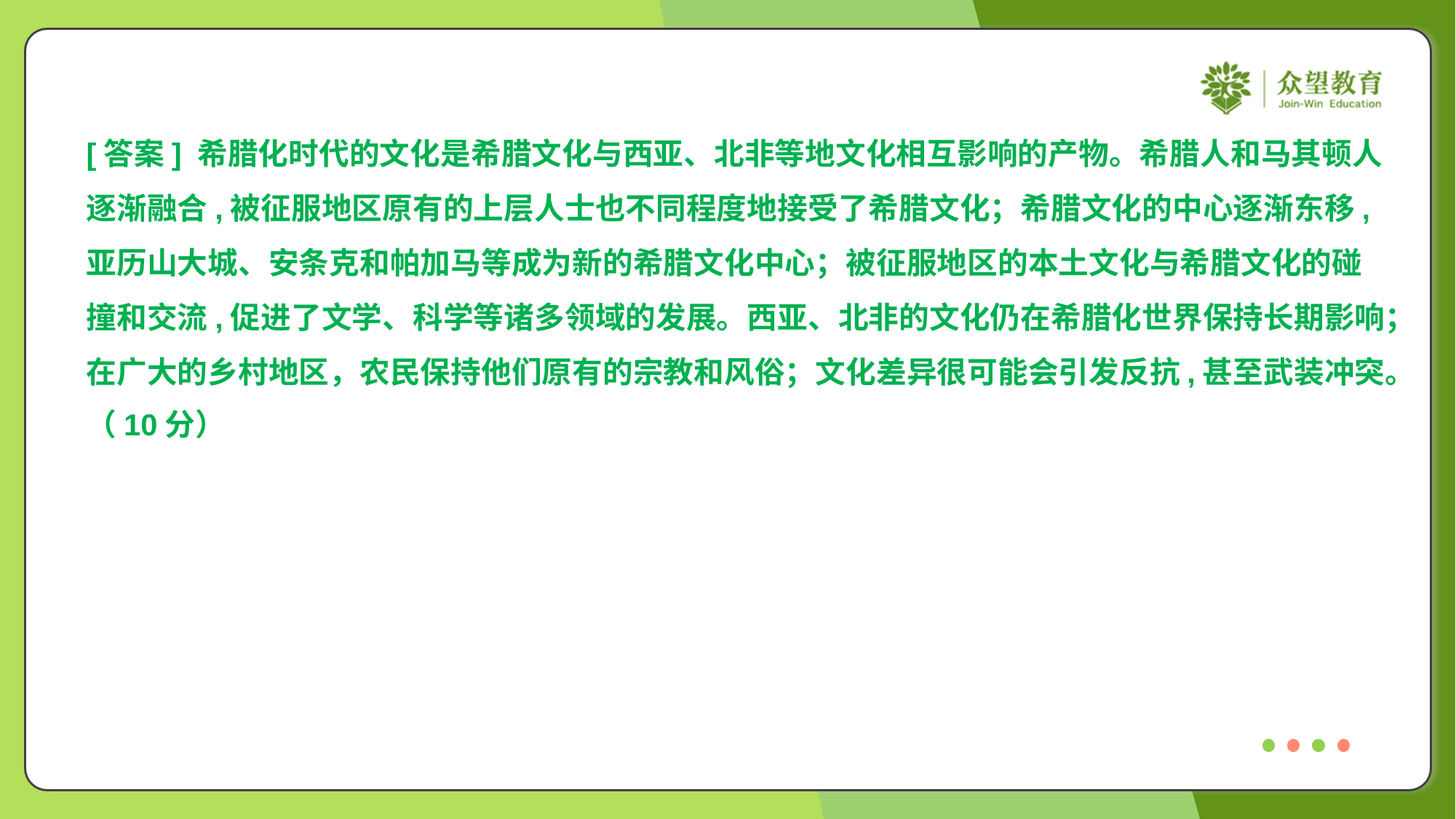

[答案] 希腊化时代的文化是希腊文化与西亚、北非等地文化相互影响的产物。希腊人和马其顿人
逐渐融合,被征服地区原有的上层人士也不同程度地接受了希腊文化；希腊文化的中心逐渐东移,
亚历山大城、安条克和帕加马等成为新的希腊文化中心；被征服地区的本土文化与希腊文化的碰
撞和交流,促进了文学、科学等诸多领域的发展。西亚、北非的文化仍在希腊化世界保持长期影响；
在广大的乡村地区，农民保持他们原有的宗教和风俗；文化差异很可能会引发反抗,甚至武装冲突。
（10分）